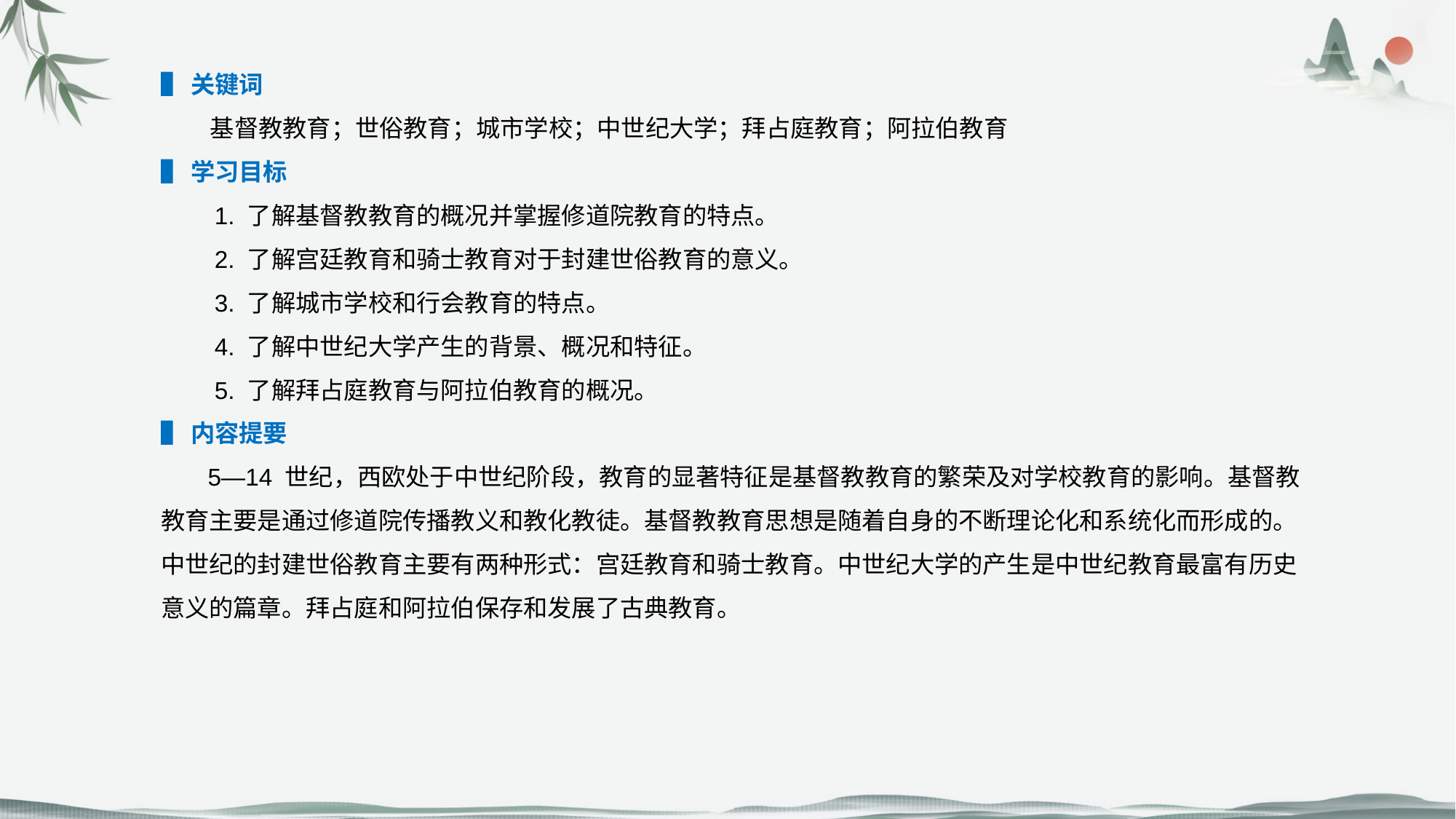

▌关键词
        基督教教育；世俗教育；城市学校；中世纪大学；拜占庭教育；阿拉伯教育
▌学习目标
        1. 了解基督教教育的概况并掌握修道院教育的特点。
        2. 了解宫廷教育和骑士教育对于封建世俗教育的意义。
        3. 了解城市学校和行会教育的特点。
        4. 了解中世纪大学产生的背景、概况和特征。
        5. 了解拜占庭教育与阿拉伯教育的概况。
▌内容提要
       5—14 世纪，西欧处于中世纪阶段，教育的显著特征是基督教教育的繁荣及对学校教育的影响。基督教教育主要是通过修道院传播教义和教化教徒。基督教教育思想是随着自身的不断理论化和系统化而形成的。中世纪的封建世俗教育主要有两种形式：宫廷教育和骑士教育。中世纪大学的产生是中世纪教育最富有历史意义的篇章。拜占庭和阿拉伯保存和发展了古典教育。